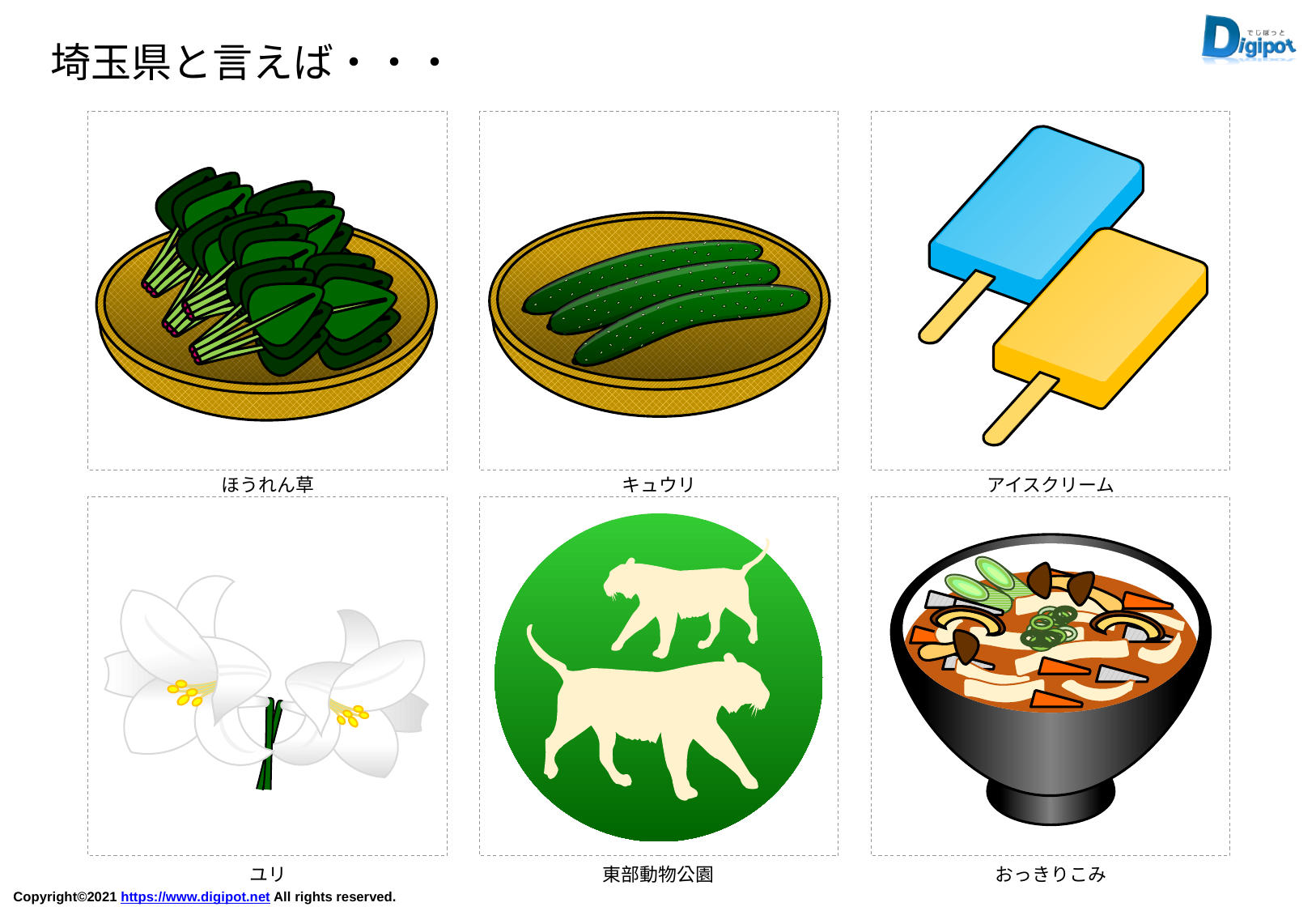

埼玉県と言えば・・・

ほうれん草
キュウリ
アイスクリーム

ユリ
東部動物公園
おっきりこみ